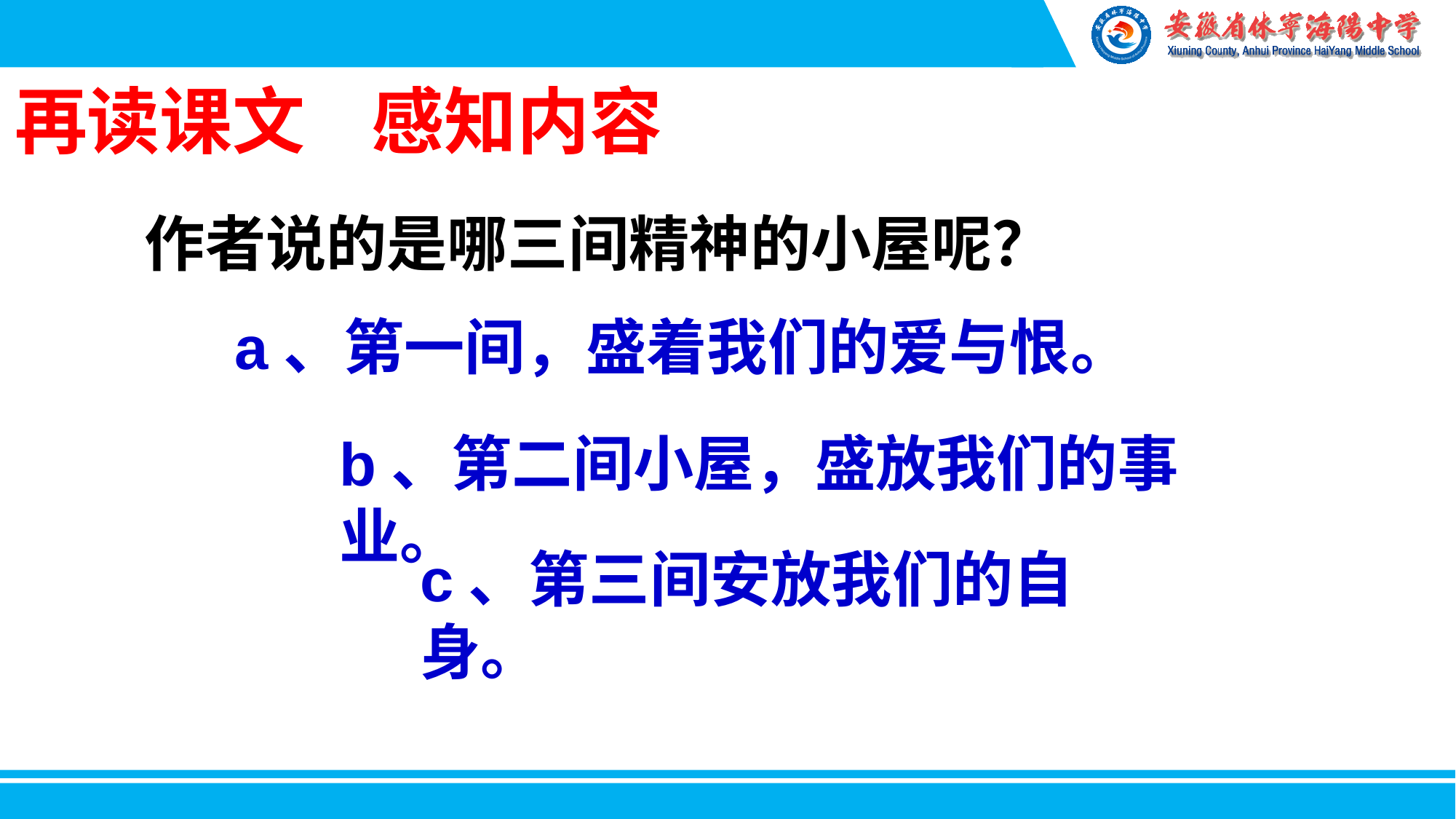

再读课文    感知内容
作者说的是哪三间精神的小屋呢？
a、第一间，盛着我们的爱与恨。
b、第二间小屋，盛放我们的事业。
c、第三间安放我们的自身。